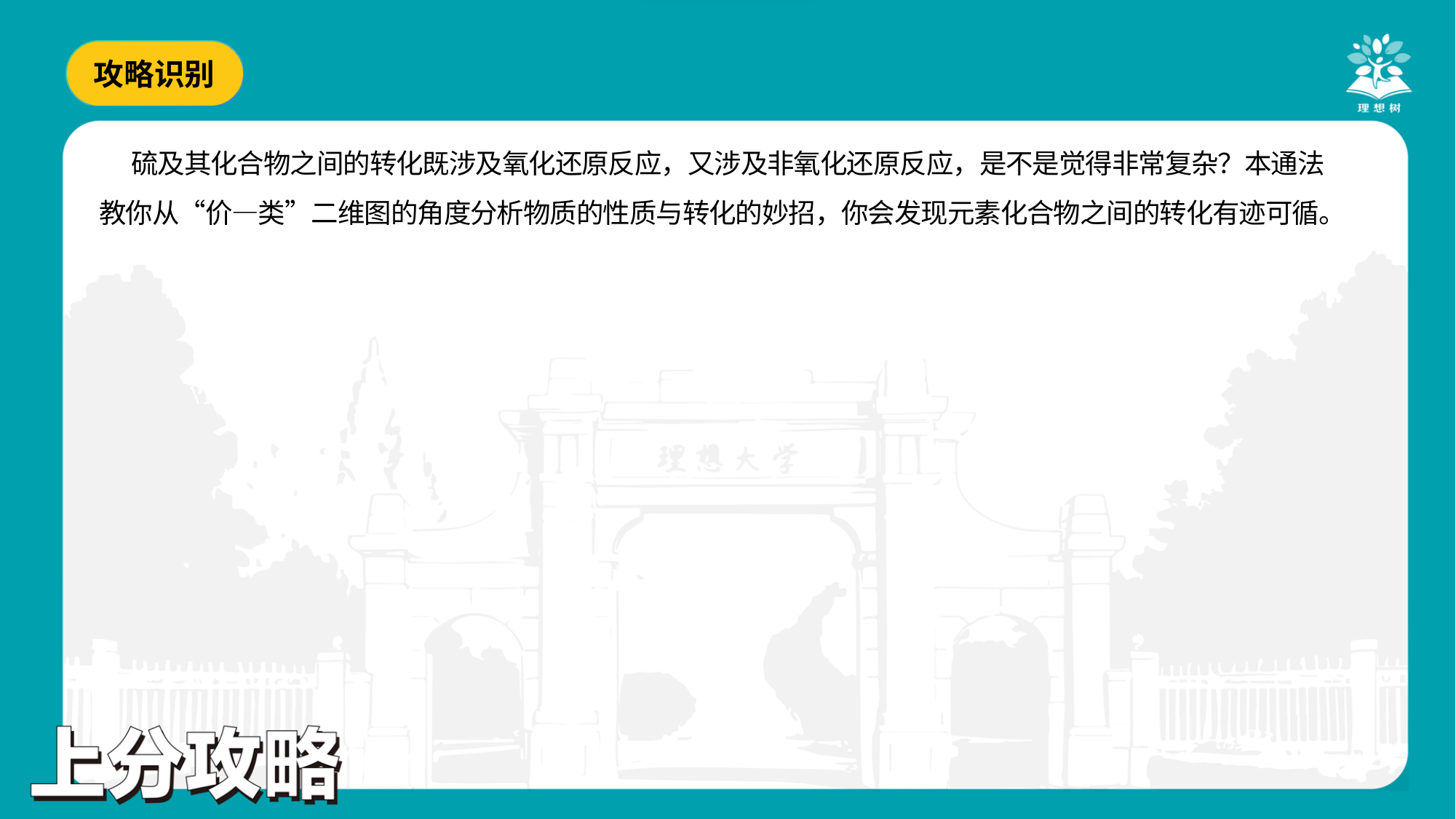

硫及其化合物之间的转化既涉及氧化还原反应，又涉及非氧化还原反应，是不是觉得非常复杂？本通法
教你从“价—类”二维图的角度分析物质的性质与转化的妙招，你会发现元素化合物之间的转化有迹可循。